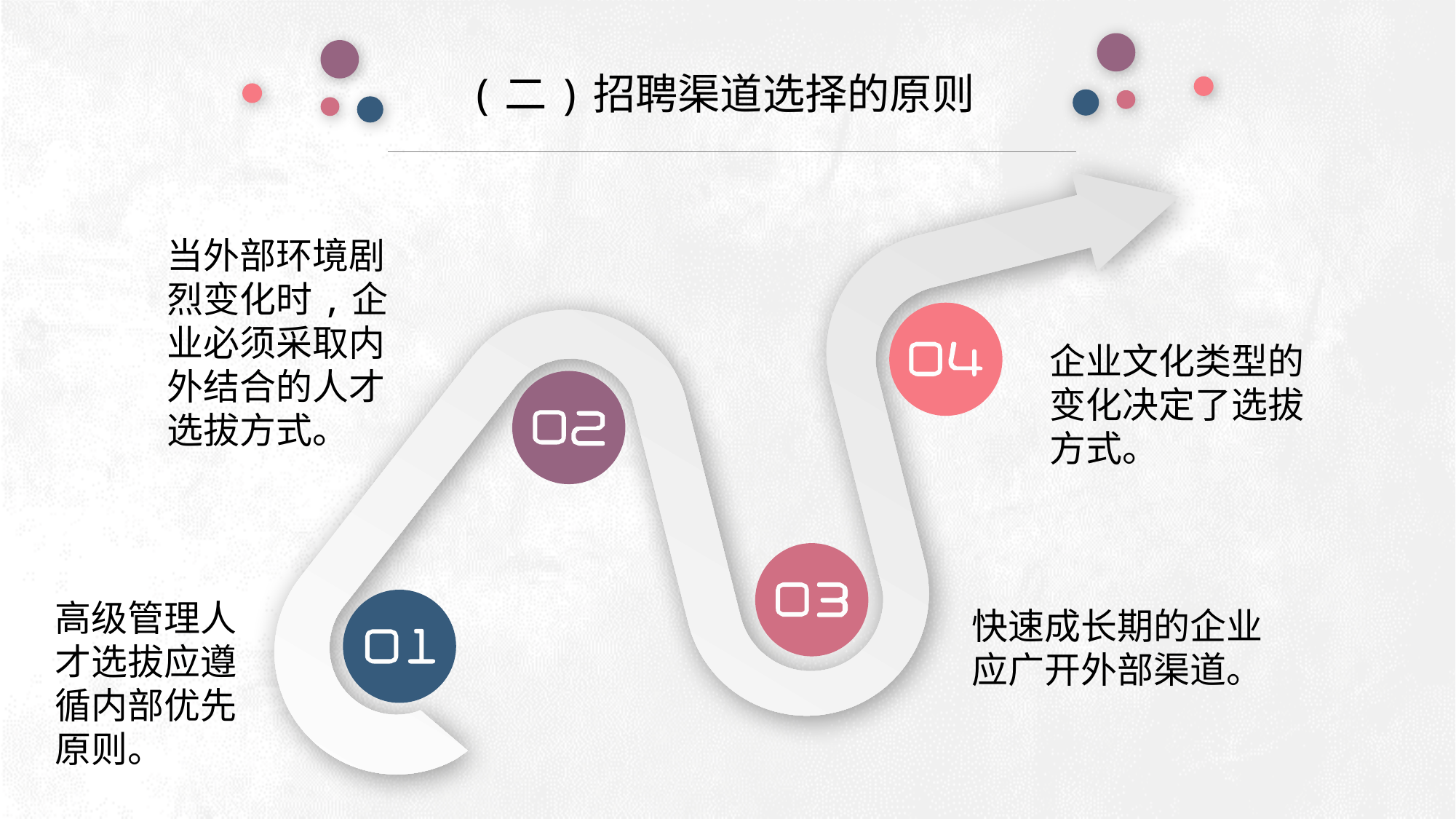

(二)招聘渠道选择的原则

e7d195523061f1c0deeec63e560781cfd59afb0ea006f2a87ABB68BF51EA6619813959095094C18C62A12F549504892A4AAA8C1554C6663626E05CA27F281A14E6983772AFC3FB97135759321DEA3D70CCCB10945EC5A0322096E752803368C2184698845E3CCD6DB7F651295A8E4F3FDC19EA64A2B4A4AC1434B55AAE41CF0BF61B375C23F3039959E085EE760725AA
当外部环境剧烈变化时,企业必须采取内外结合的人才选拔方式。

企业文化类型的变化决定了选拔方式。

高级管理人才选拔应遵循内部优先原则。

快速成长期的企业应广开外部渠道。